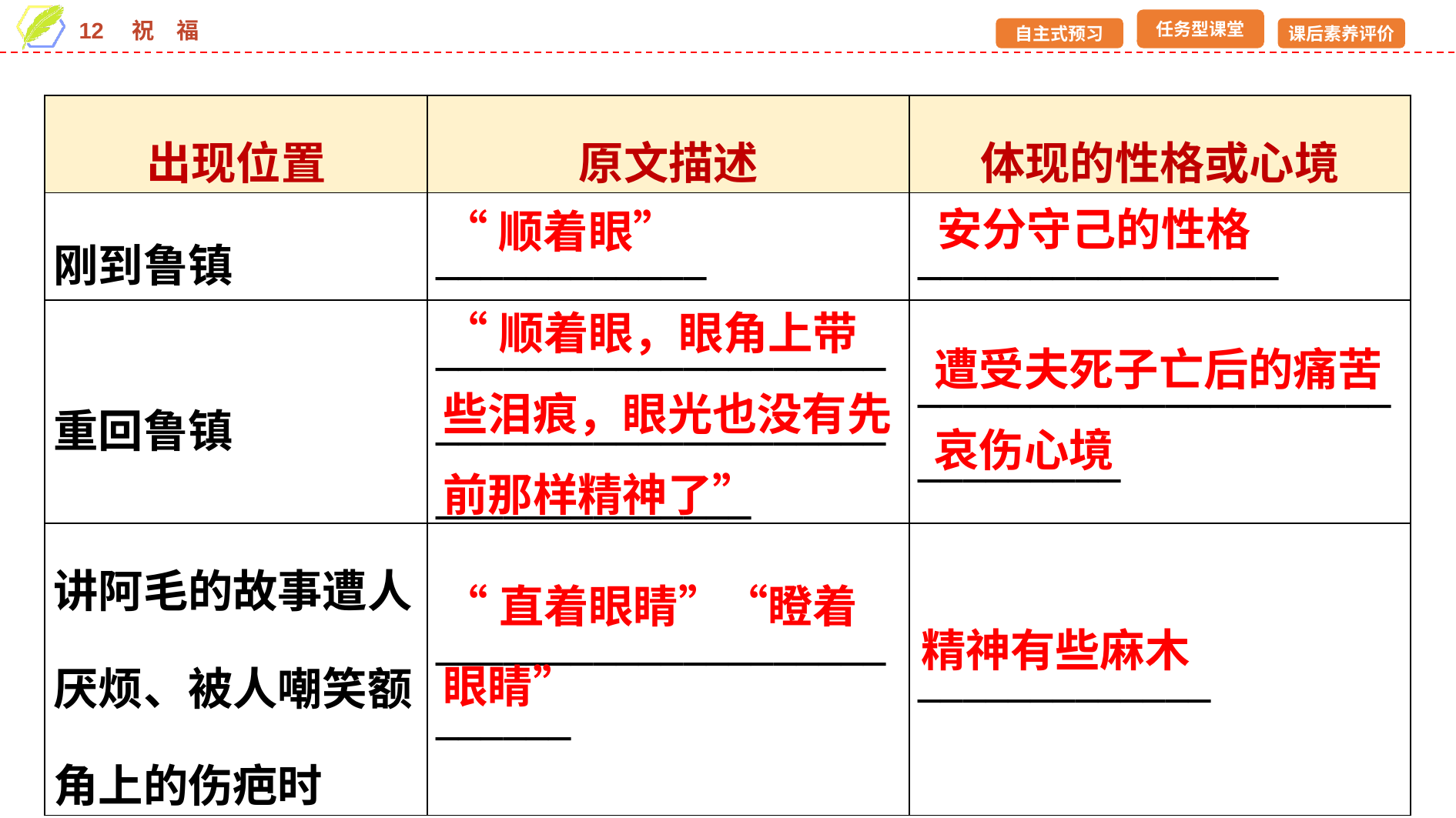

| 出现位置 | 原文描述 | 体现的性格或心境 |
| --- | --- | --- |
| 刚到鲁镇 | \_\_\_\_\_\_\_\_\_\_\_\_ | \_\_\_\_\_\_\_\_\_\_\_\_\_\_\_\_ |
| 重回鲁镇 | \_\_\_\_\_\_\_\_\_\_\_\_\_\_\_\_\_\_\_\_\_\_\_\_\_\_\_\_\_\_\_\_\_\_\_\_\_\_\_\_\_\_\_\_\_\_\_\_\_\_\_\_\_\_ | \_\_\_\_\_\_\_\_\_\_\_\_\_\_\_\_\_\_\_\_\_\_\_\_\_\_\_\_\_\_ |
| 讲阿毛的故事遭人厌烦、被人嘲笑额角上的伤疤时 | \_\_\_\_\_\_\_\_\_\_\_\_\_\_\_\_\_\_\_\_\_\_\_\_\_\_ | \_\_\_\_\_\_\_\_\_\_\_\_\_ |
安分守己的性格
“顺着眼”
“顺着眼，眼角上带些泪痕，眼光也没有先前那样精神了”
遭受夫死子亡后的痛苦哀伤心境
“直着眼睛”“瞪着眼睛”
精神有些麻木